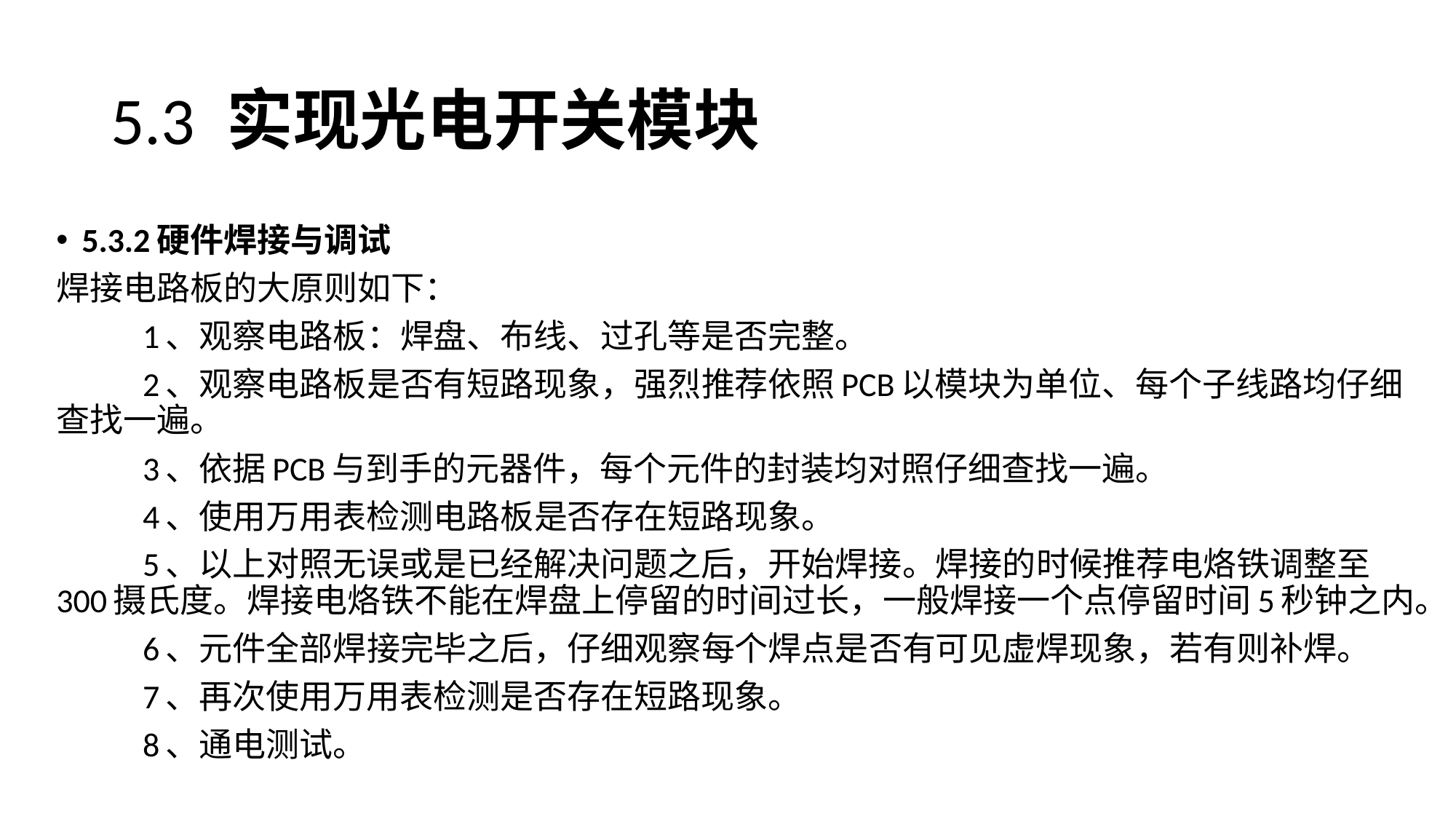

# 5.3 实现光电开关模块
5.3.2硬件焊接与调试
焊接电路板的大原则如下：
	1、观察电路板：焊盘、布线、过孔等是否完整。
	2、观察电路板是否有短路现象，强烈推荐依照PCB以模块为单位、每个子线路均仔细查找一遍。
	3、依据PCB与到手的元器件，每个元件的封装均对照仔细查找一遍。
	4、使用万用表检测电路板是否存在短路现象。
	5、以上对照无误或是已经解决问题之后，开始焊接。焊接的时候推荐电烙铁调整至300摄氏度。焊接电烙铁不能在焊盘上停留的时间过长，一般焊接一个点停留时间5秒钟之内。
	6、元件全部焊接完毕之后，仔细观察每个焊点是否有可见虚焊现象，若有则补焊。
	7、再次使用万用表检测是否存在短路现象。
	8、通电测试。